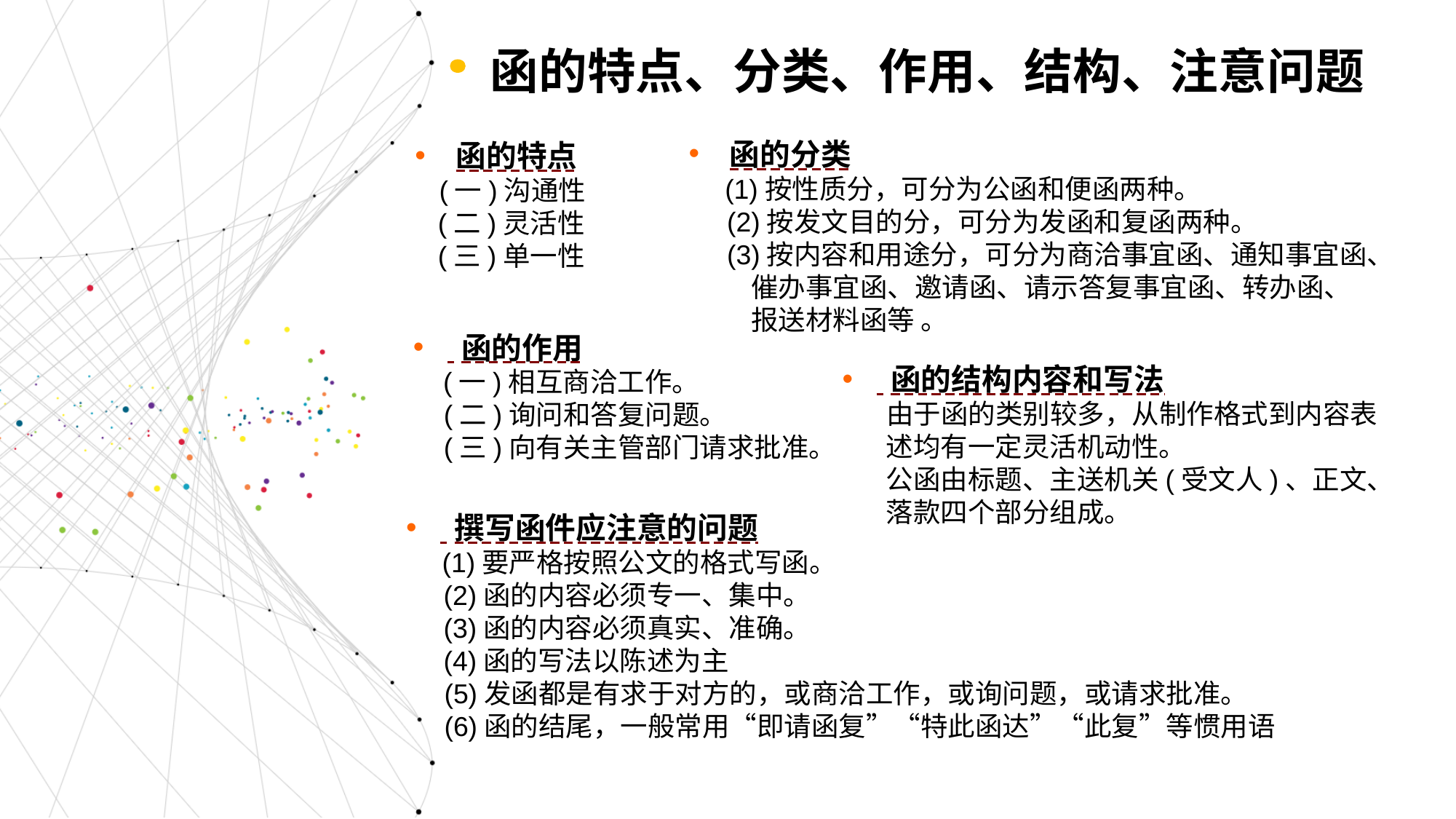

函的特点、分类、作用、结构、注意问题

函的特点
    (一)沟通性
   (二)灵活性
   (三)单一性
函的分类
      (1)按性质分，可分为公函和便函两种。
     (2)按发文目的分，可分为发函和复函两种。
     (3)按内容和用途分，可分为商洽事宜函、通知事宜函、
         催办事宜函、邀请函、请示答复事宜函、转办函、
         报送材料函等 。

 函的作用
     (一)相互商洽工作。
    (二)询问和答复问题。
    (三)向有关主管部门请求批准。

 函的结构内容和写法
       由于函的类别较多，从制作格式到内容表
      述均有一定灵活机动性。
      公函由标题、主送机关(受文人)、正文、
      落款四个部分组成。

 撰写函件应注意的问题
      (1)要严格按照公文的格式写函。
     (2)函的内容必须专一、集中。
     (3)函的内容必须真实、准确。
     (4)函的写法以陈述为主
     (5)发函都是有求于对方的，或商洽工作，或询问题，或请求批准。
     (6)函的结尾，一般常用“即请函复”“特此函达”“此复”等惯用语